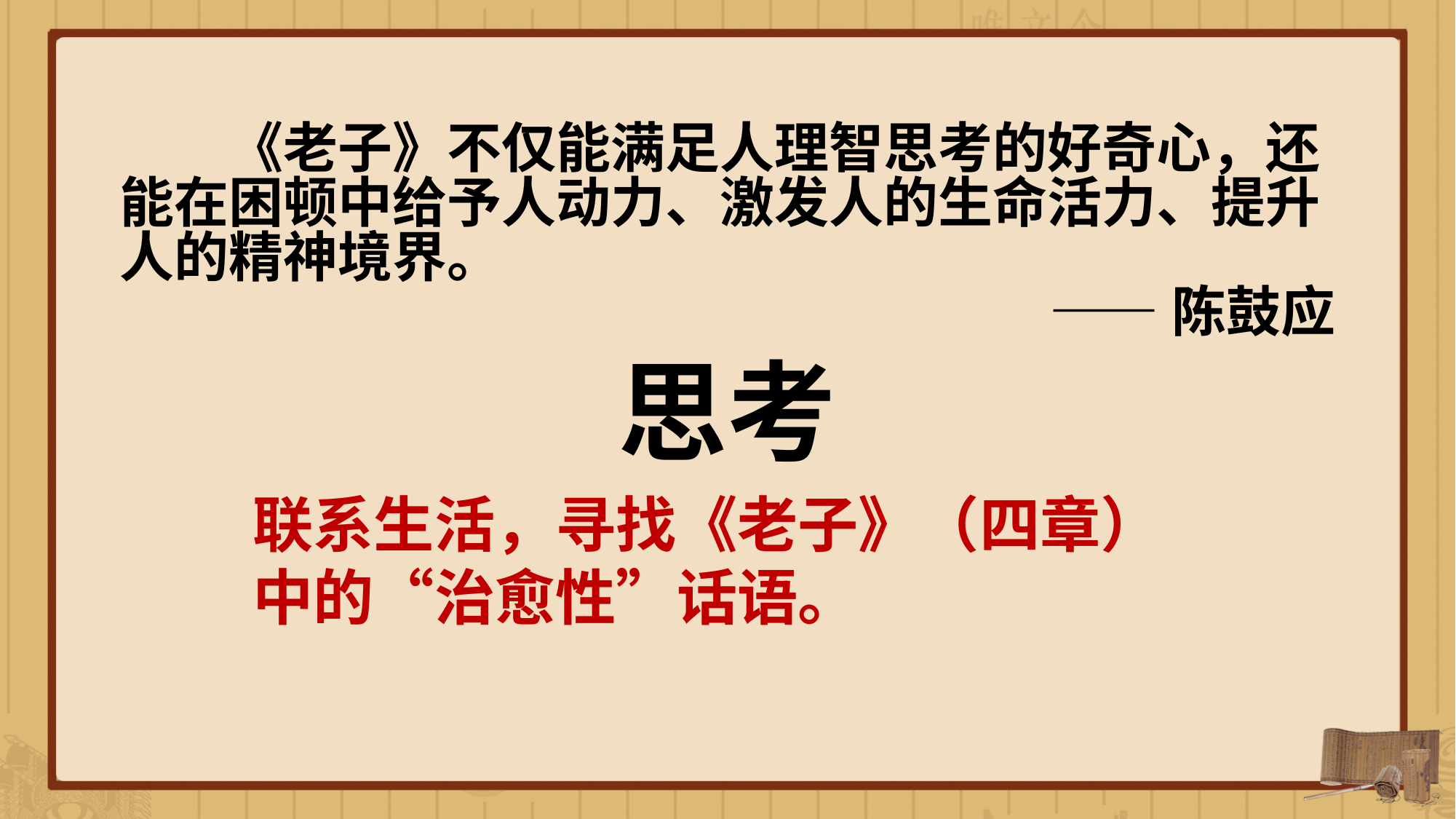

《老子》不仅能满足人理智思考的好奇心，还能在困顿中给予人动力、激发人的生命活力、提升人的精神境界。
——陈鼓应
思考
联系生活，寻找《老子》（四章）中的“治愈性”话语。